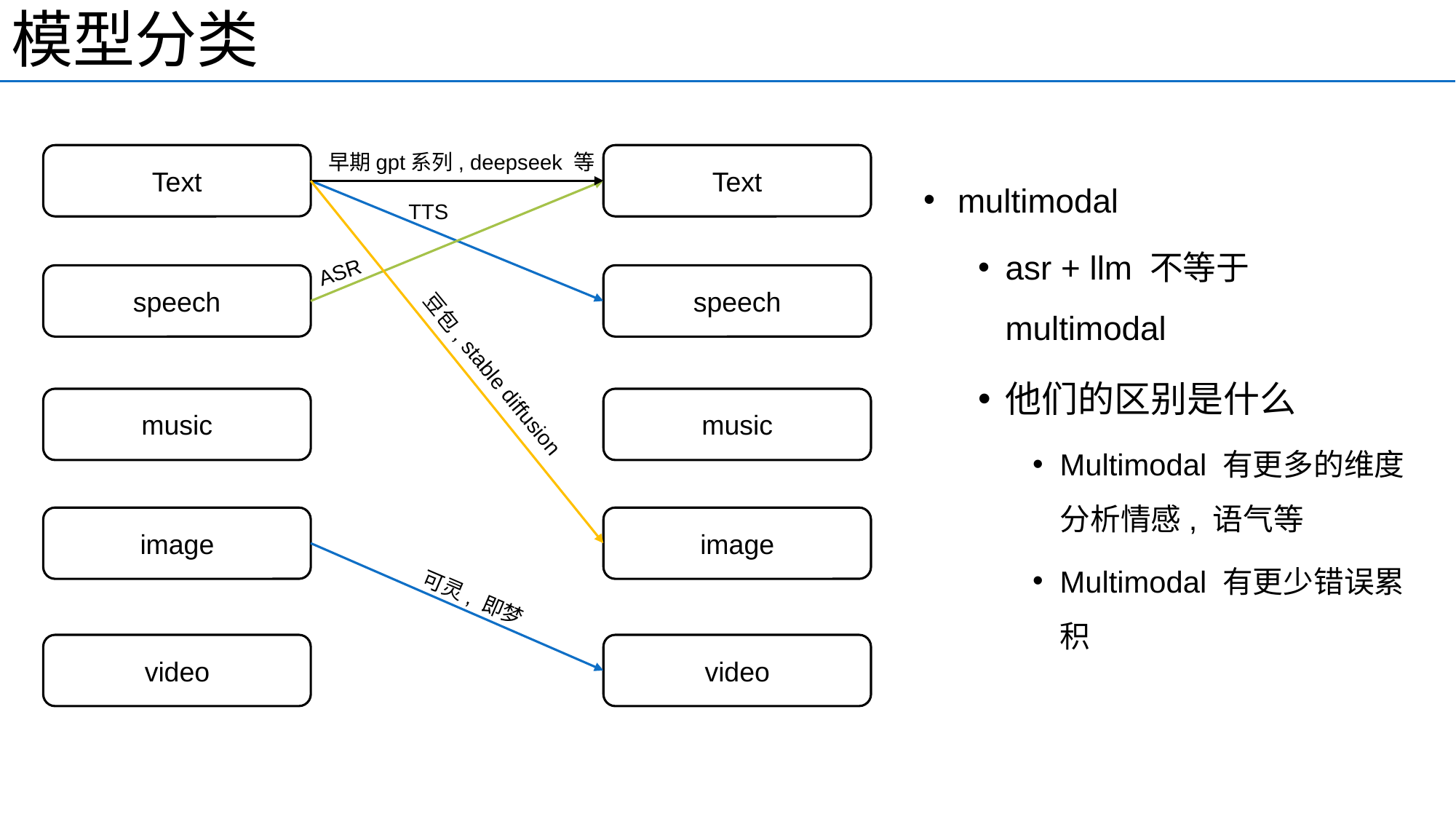

模型分类
早期gpt系列, deepseek 等
Text
Text
multimodal
asr + llm 不等于 multimodal
他们的区别是什么
Multimodal 有更多的维度分析情感, 语气等
Multimodal 有更少错误累积
TTS
ASR
speech
speech
music
music
豆包, stable diffusion
image
image
可灵, 即梦
video
video